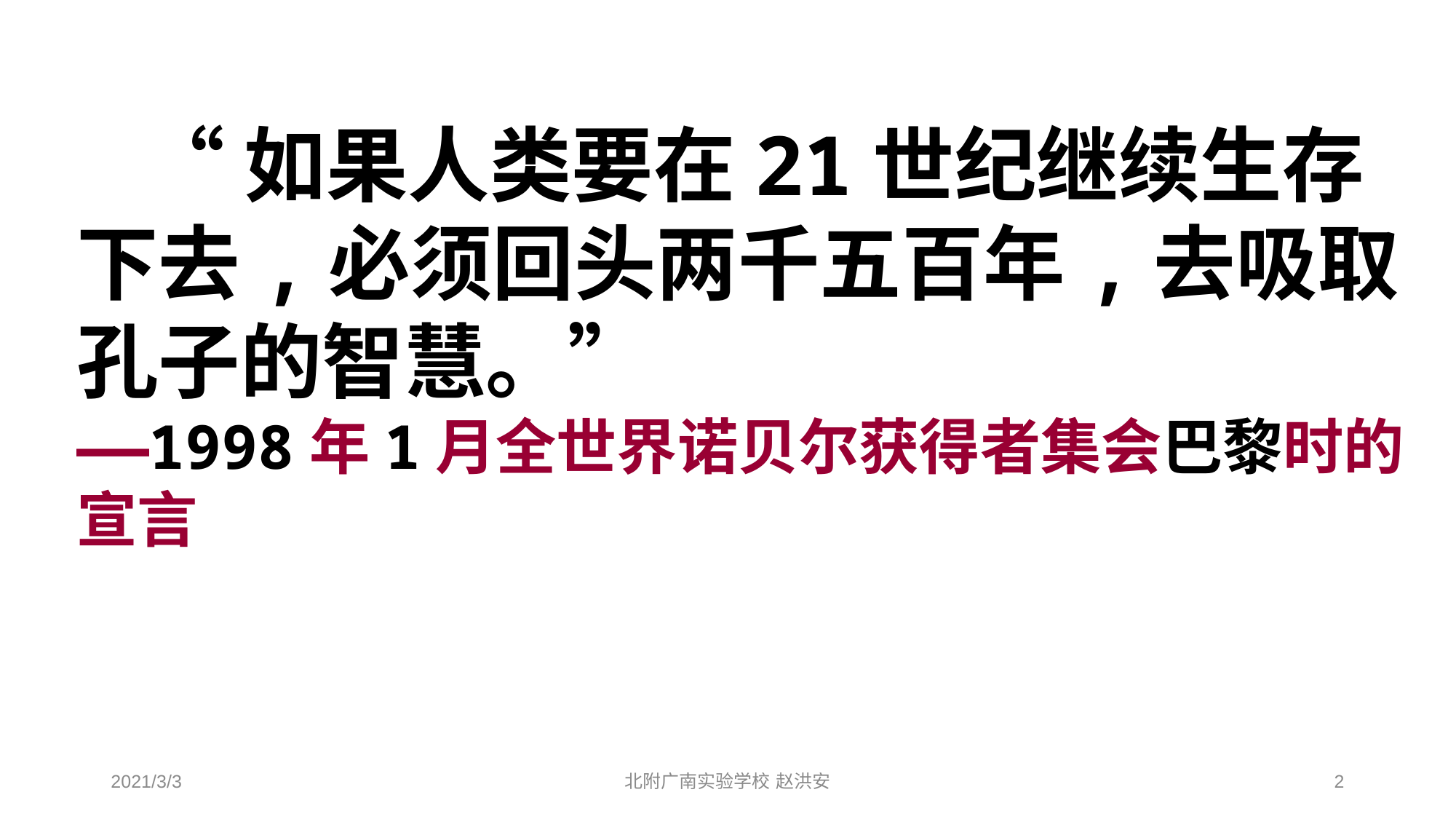

“如果人类要在21世纪继续生存下去,必须回头两千五百年,去吸取孔子的智慧。”
——1998年1月全世界诺贝尔获得者集会巴黎时的宣言
2021/3/3
北附广南实验学校 赵洪安
2